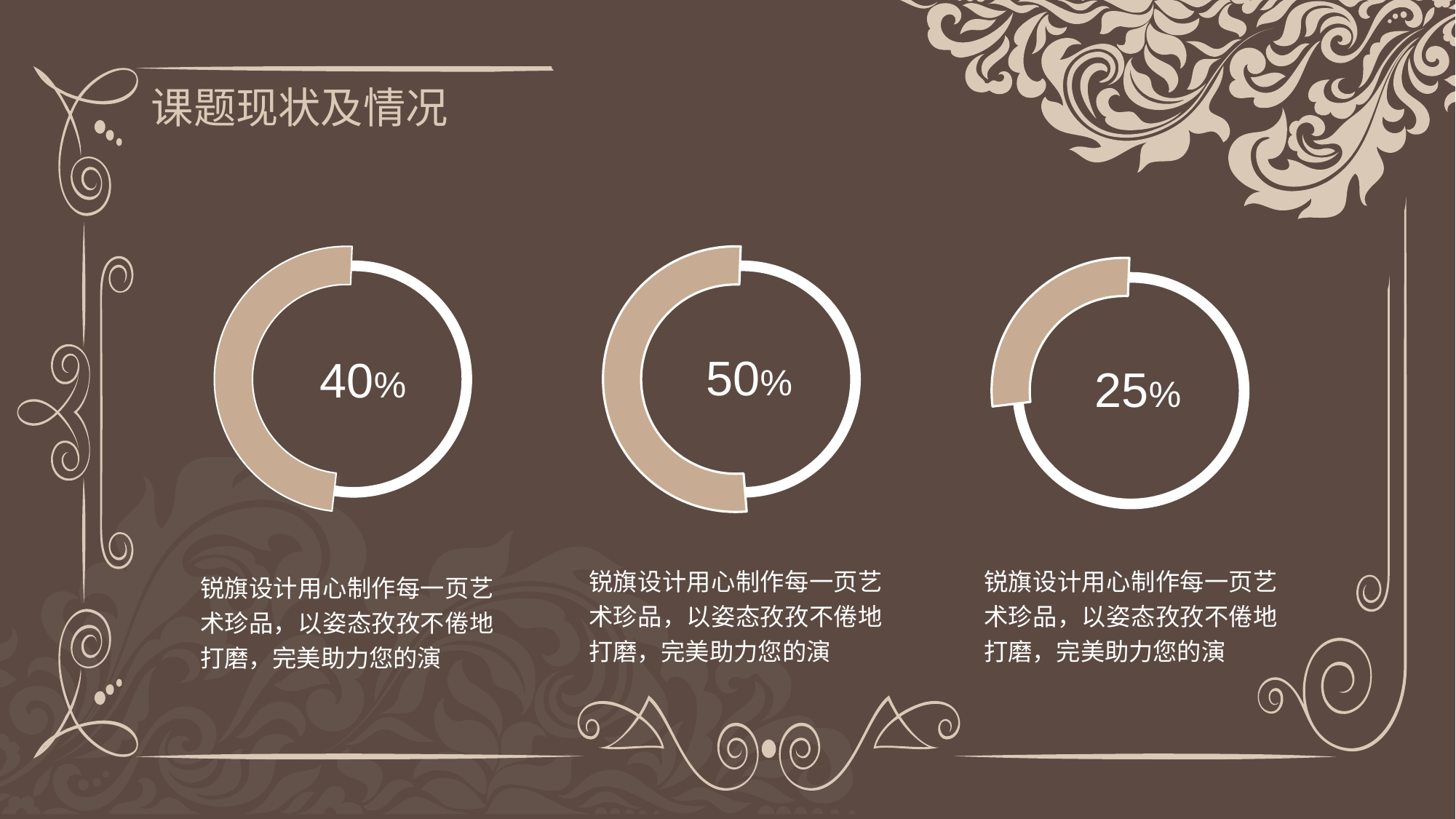

课题现状及情况

40%

50%

25%
锐旗设计用心制作每一页艺术珍品，以姿态孜孜不倦地打磨，完美助力您的演
锐旗设计用心制作每一页艺术珍品，以姿态孜孜不倦地打磨，完美助力您的演
锐旗设计用心制作每一页艺术珍品，以姿态孜孜不倦地打磨，完美助力您的演